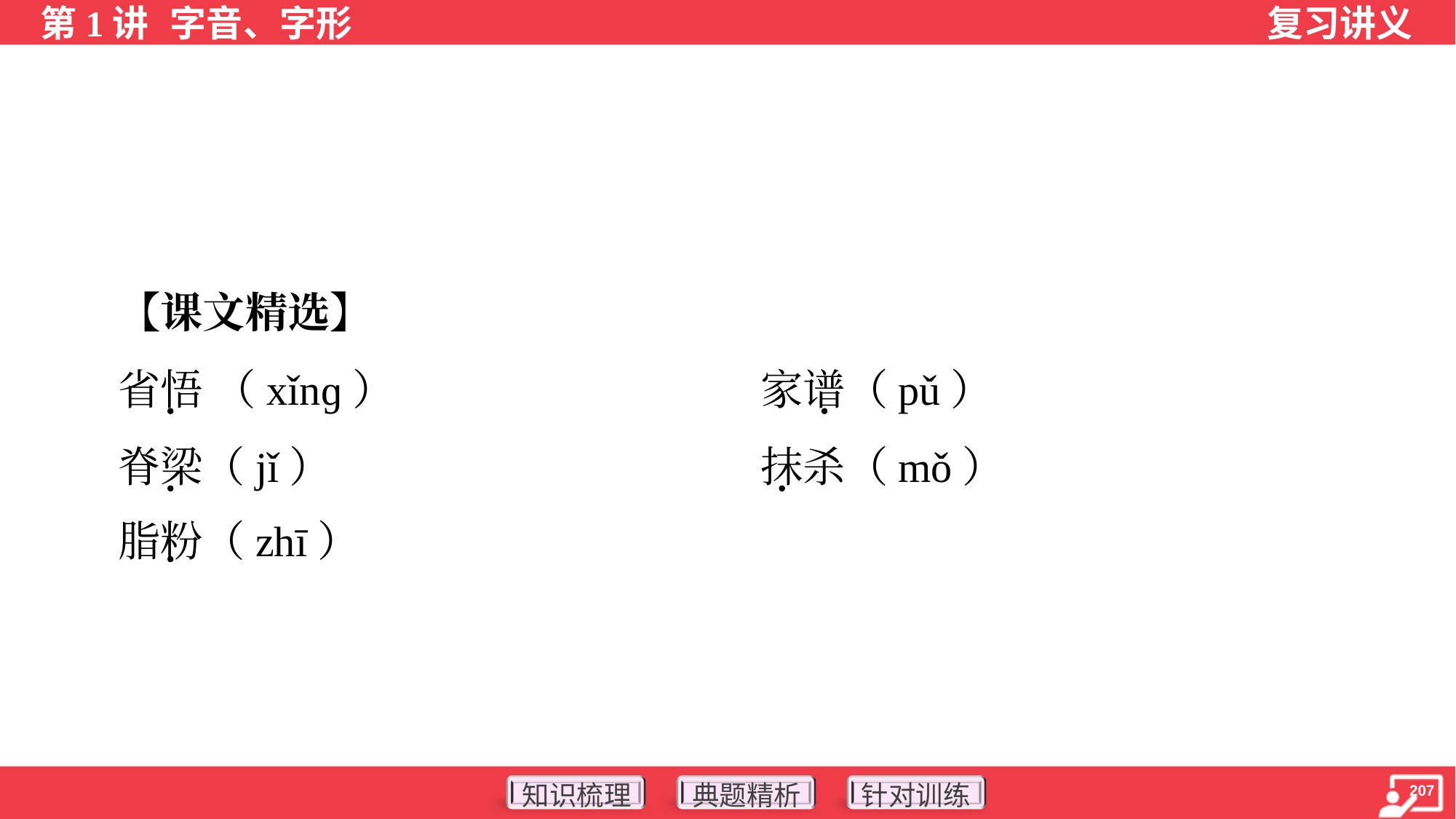

【课文精选】
    省悟 （xǐnɡ）	家谱（pǔ）
    脊梁（jǐ）	抹杀（mǒ）
    脂粉（zhī）